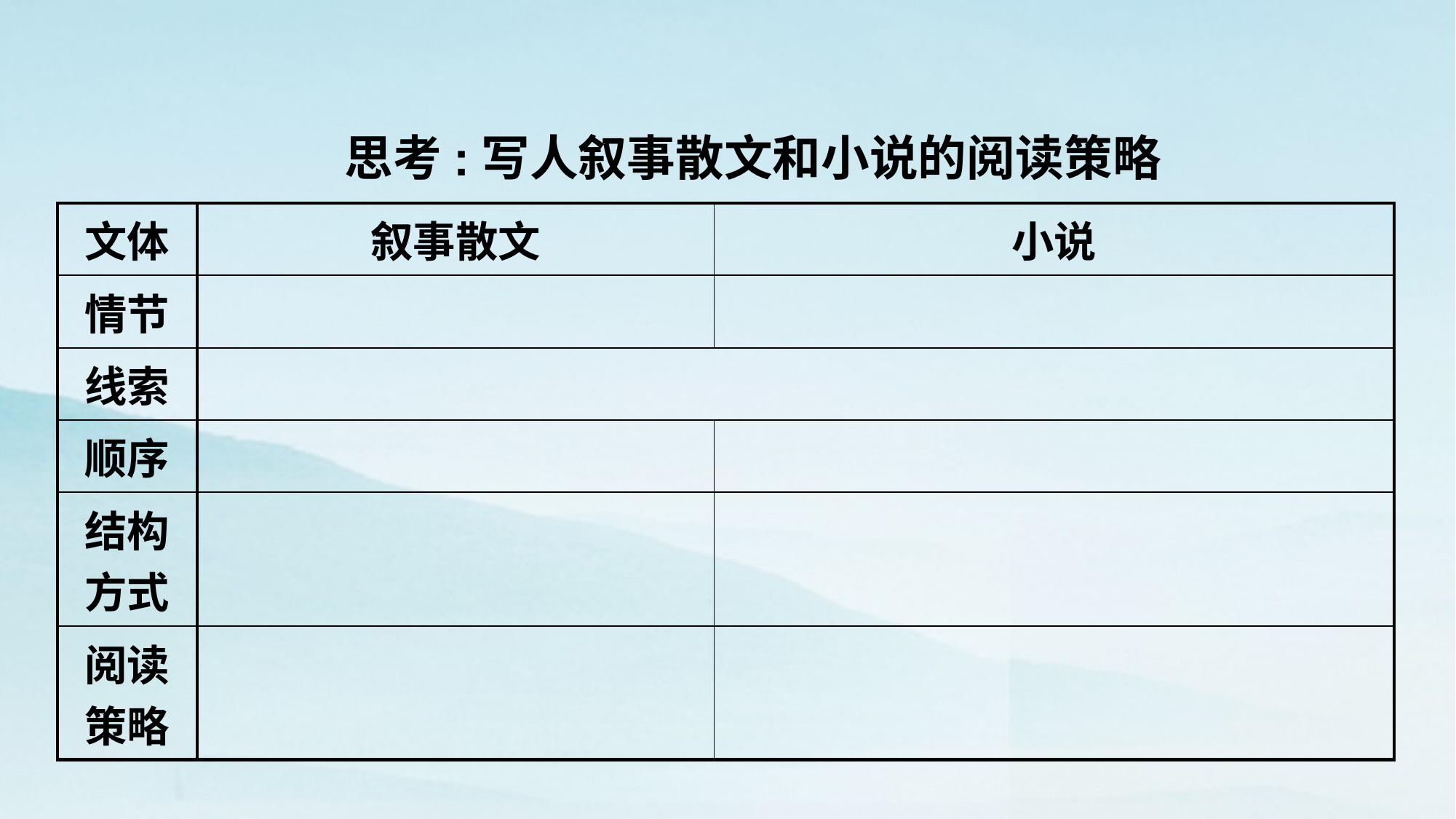

思考:写人叙事散文和小说的阅读策略
| 文体 | 叙事散文 | 小说 |
| --- | --- | --- |
| 情节 |  |  |
| 线索 |  |  |
| 顺序 |  |  |
| 结构方式 |  |  |
| 阅读策略 |  |  |